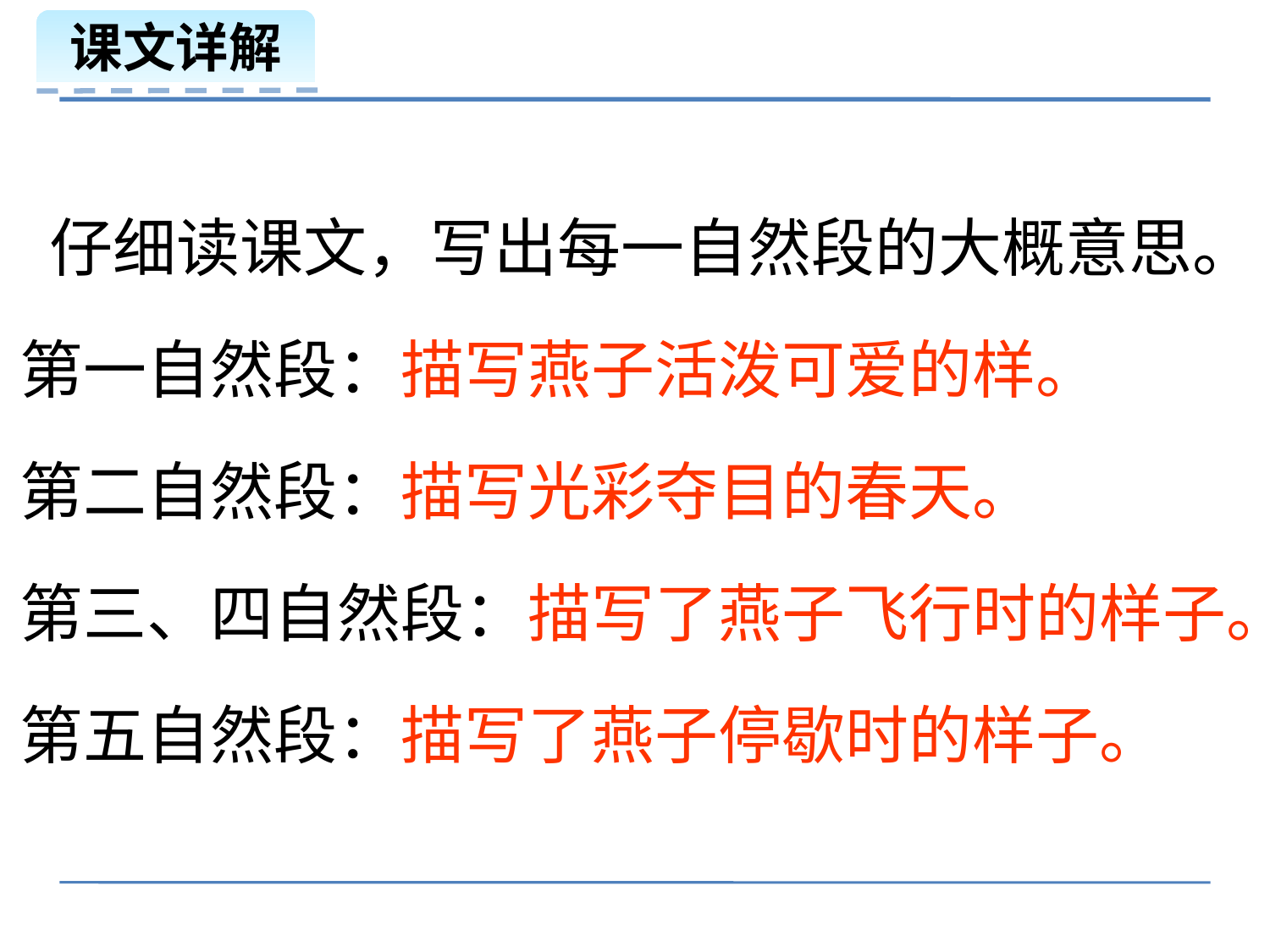

课文详解

 仔细读课文，写出每一自然段的大概意思。
第一自然段：描写燕子活泼可爱的样。
第二自然段：描写光彩夺目的春天。
第三、四自然段：描写了燕子飞行时的样子。
第五自然段：描写了燕子停歇时的样子。